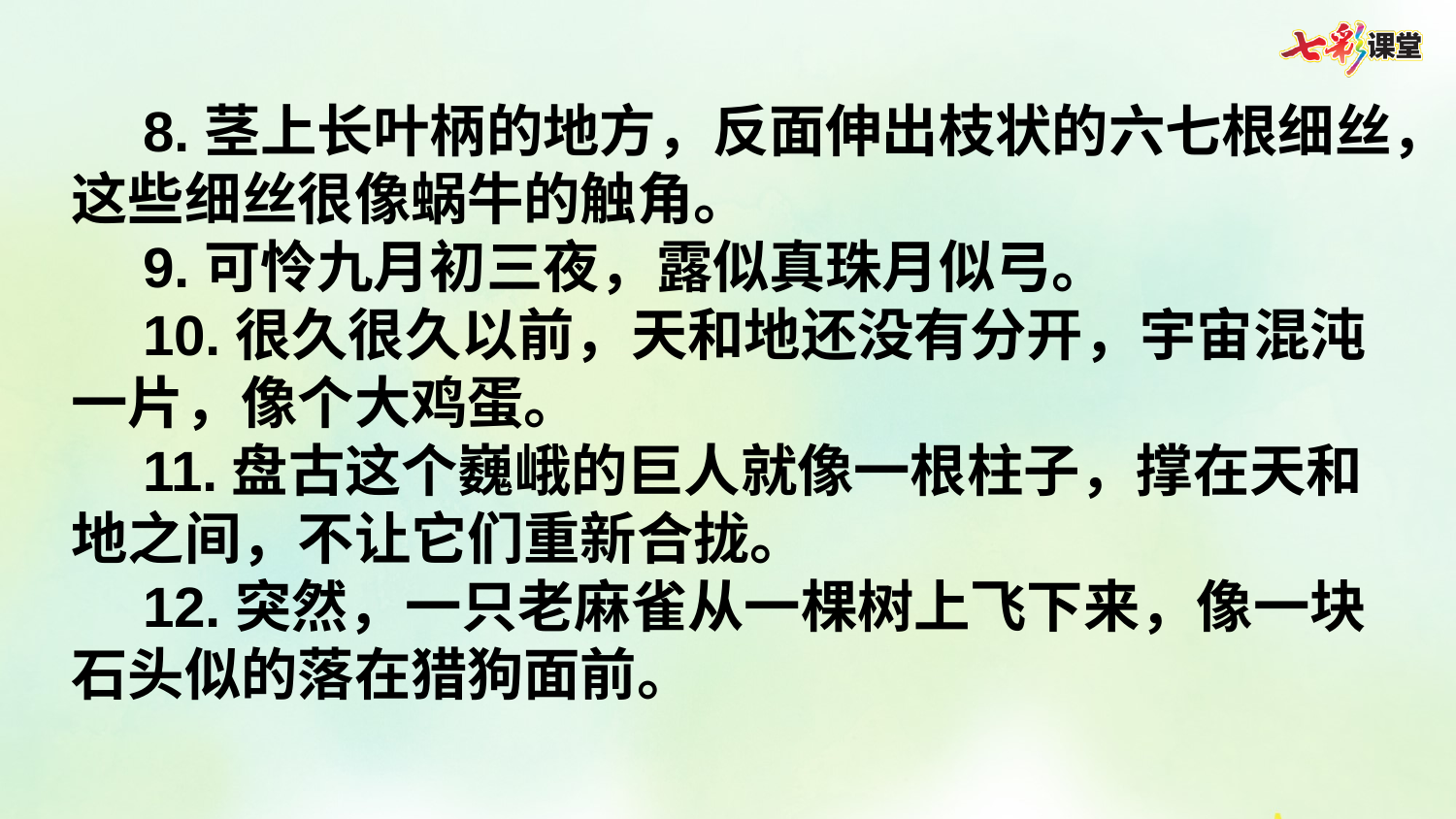

8.茎上长叶柄的地方，反面伸出枝状的六七根细丝，这些细丝很像蜗牛的触角。
9.可怜九月初三夜，露似真珠月似弓。
10.很久很久以前，天和地还没有分开，宇宙混沌一片，像个大鸡蛋。
11.盘古这个巍峨的巨人就像一根柱子，撑在天和地之间，不让它们重新合拢。
12.突然，一只老麻雀从一棵树上飞下来，像一块石头似的落在猎狗面前。